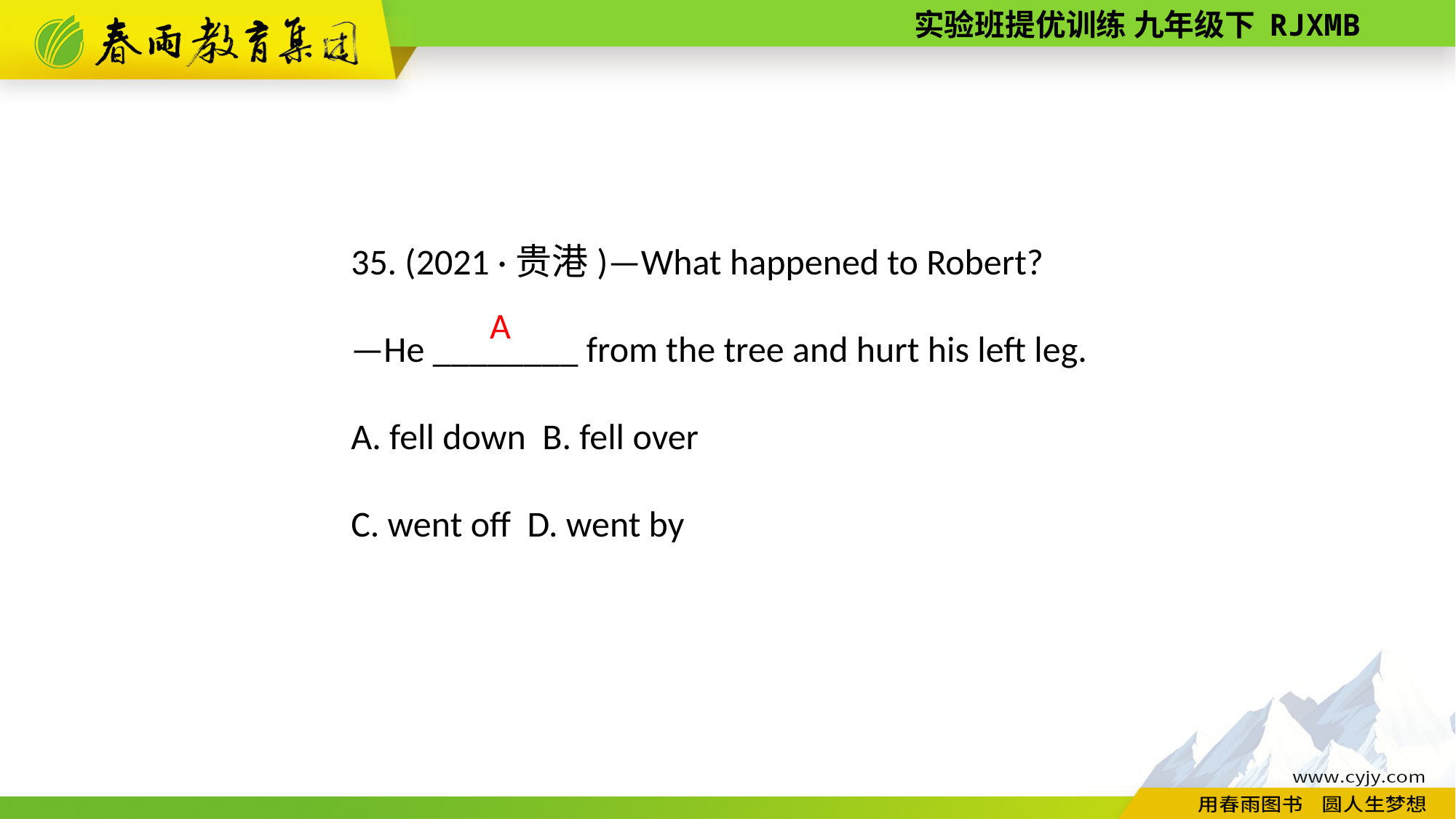

35. (2021 ·贵港)—What happened to Robert?
—He ________ from the tree and hurt his left leg.
A. fell down  B. fell over
C. went off  D. went by
A